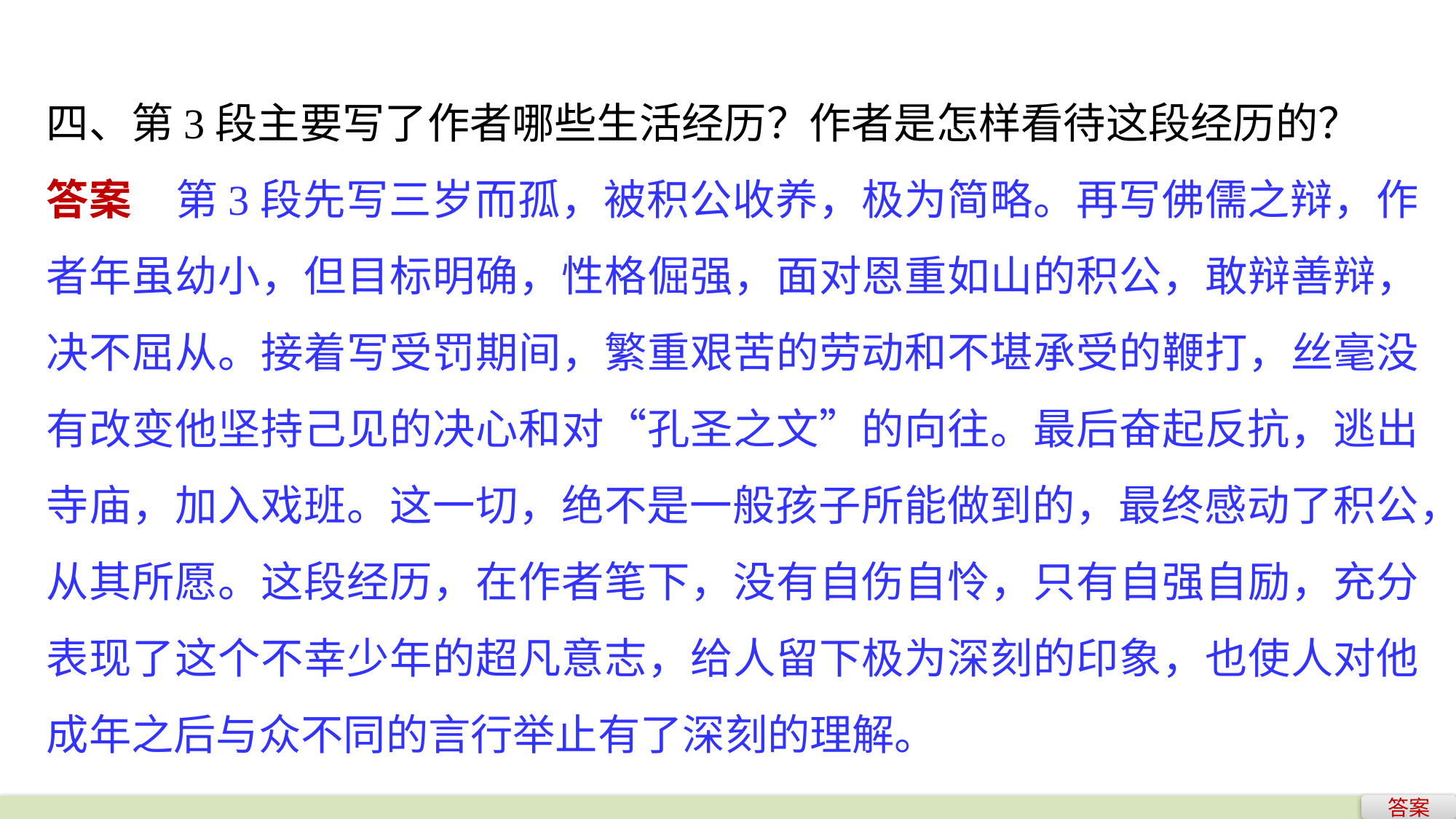

四、第3段主要写了作者哪些生活经历？作者是怎样看待这段经历的？
答案　第3段先写三岁而孤，被积公收养，极为简略。再写佛儒之辩，作者年虽幼小，但目标明确，性格倔强，面对恩重如山的积公，敢辩善辩，决不屈从。接着写受罚期间，繁重艰苦的劳动和不堪承受的鞭打，丝毫没有改变他坚持己见的决心和对“孔圣之文”的向往。最后奋起反抗，逃出寺庙，加入戏班。这一切，绝不是一般孩子所能做到的，最终感动了积公，从其所愿。这段经历，在作者笔下，没有自伤自怜，只有自强自励，充分表现了这个不幸少年的超凡意志，给人留下极为深刻的印象，也使人对他成年之后与众不同的言行举止有了深刻的理解。
答案